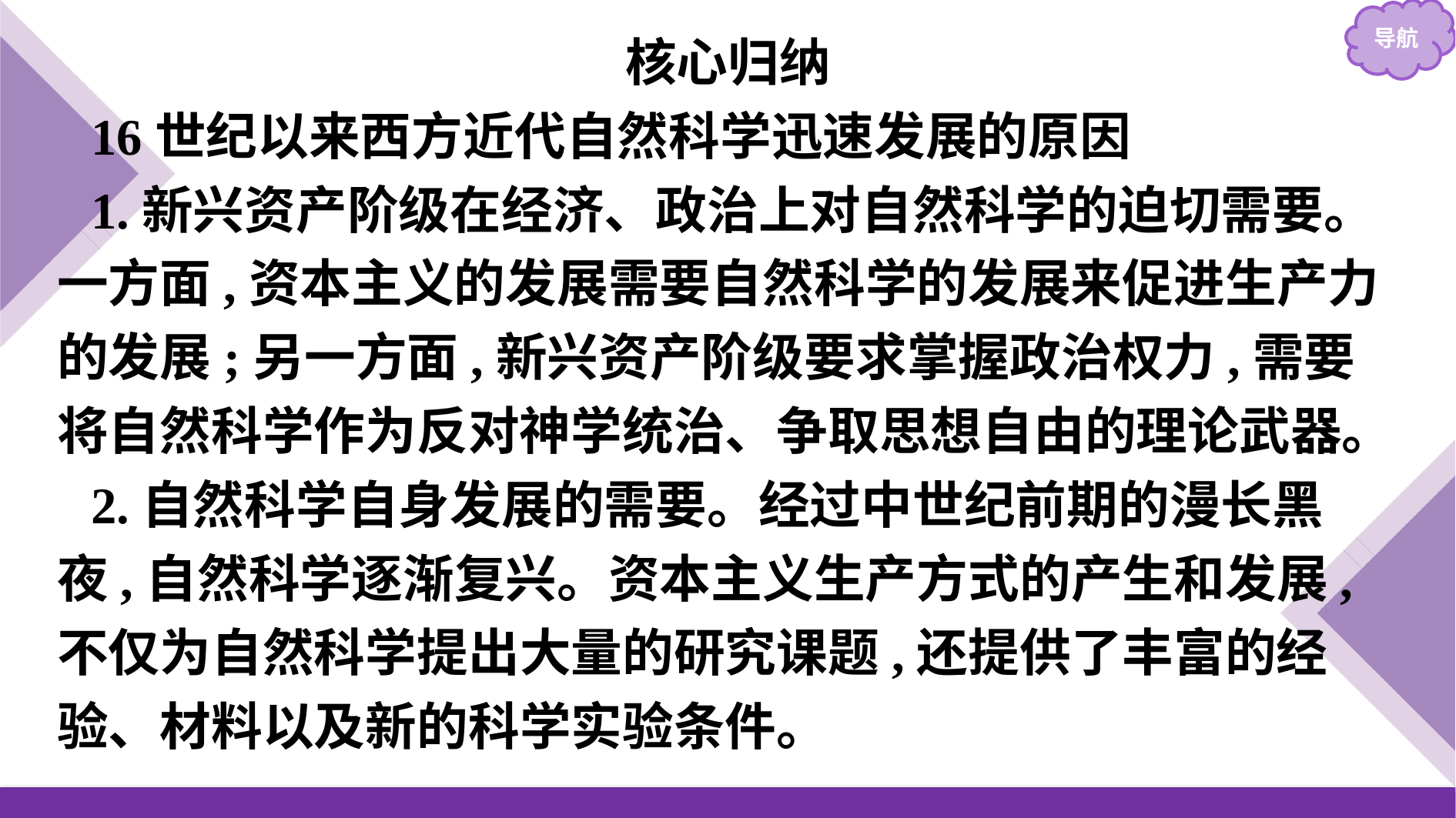

核心归纳
16世纪以来西方近代自然科学迅速发展的原因
1.新兴资产阶级在经济、政治上对自然科学的迫切需要。一方面,资本主义的发展需要自然科学的发展来促进生产力的发展;另一方面,新兴资产阶级要求掌握政治权力,需要将自然科学作为反对神学统治、争取思想自由的理论武器。
2.自然科学自身发展的需要。经过中世纪前期的漫长黑夜,自然科学逐渐复兴。资本主义生产方式的产生和发展,不仅为自然科学提出大量的研究课题,还提供了丰富的经验、材料以及新的科学实验条件。